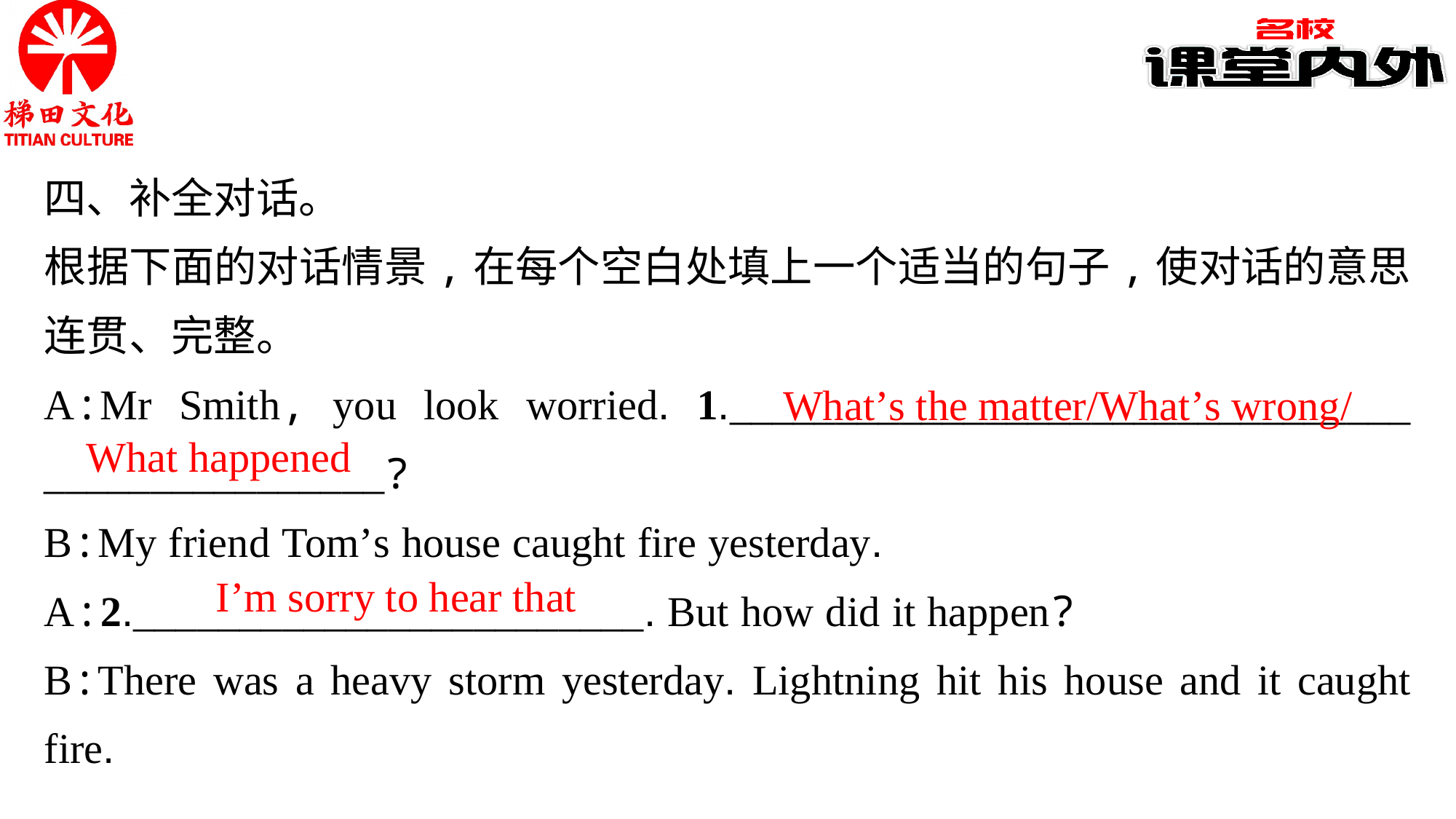

四、补全对话。
根据下面的对话情景,在每个空白处填上一个适当的句子,使对话的意思连贯、完整。
A:Mr Smith, you look worried. 1.________________________________
________________?
B:My friend Tom’s house caught fire yesterday.
A:2.________________________. But how did it happen?
B:There was a heavy storm yesterday. Lightning hit his house and it caught fire.
What’s the matter/What’s wrong/
What happened
I’m sorry to hear that